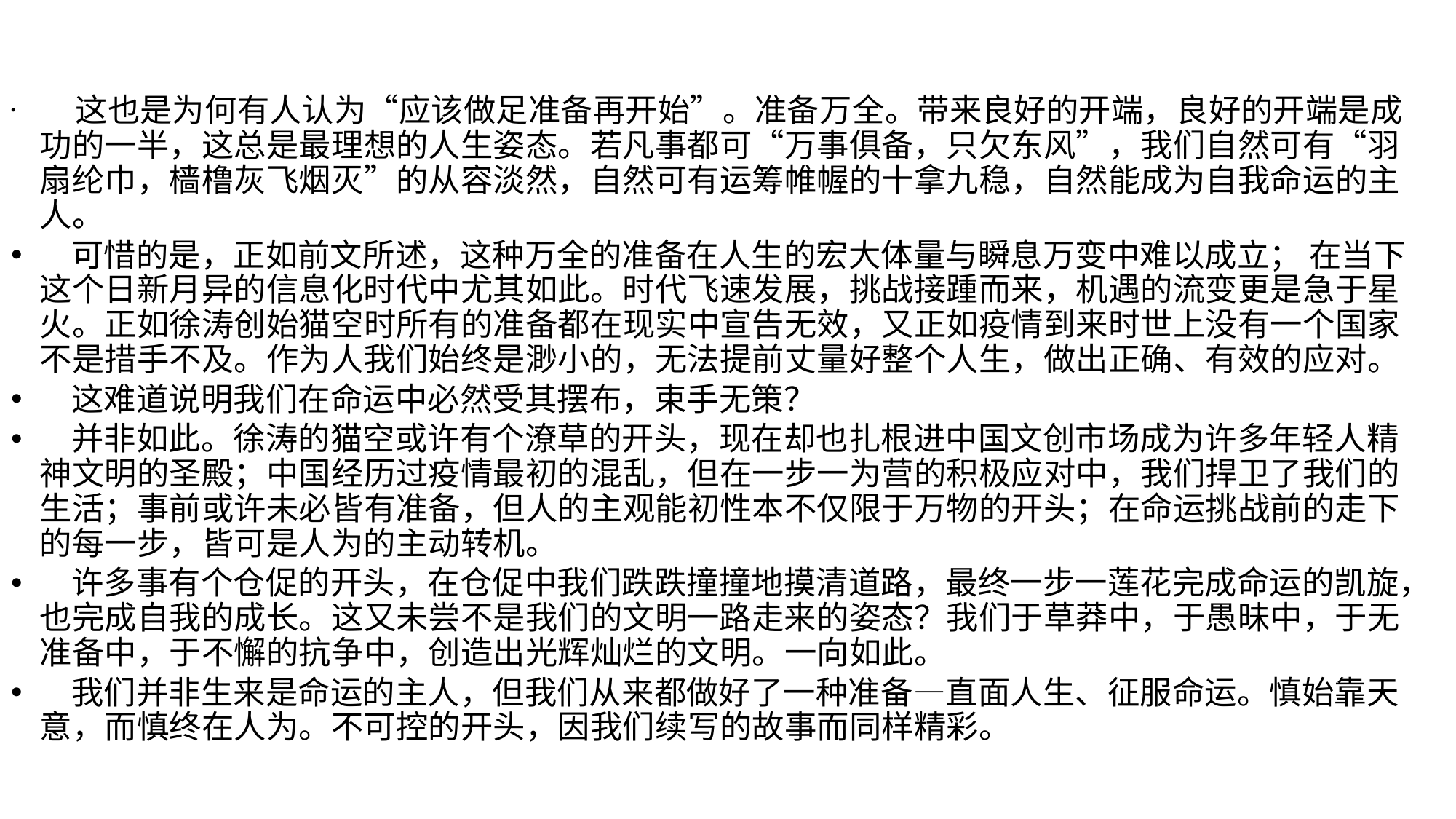

这也是为何有人认为“应该做足准备再开始”。准备万全。带来良好的开端，良好的开端是成功的一半，这总是最理想的人生姿态。若凡事都可“万事俱备，只欠东风”，我们自然可有“羽扇纶巾，樯橹灰飞烟灭”的从容淡然，自然可有运筹帷幄的十拿九稳，自然能成为自我命运的主人。
    可惜的是，正如前文所述，这种万全的准备在人生的宏大体量与瞬息万变中难以成立； 在当下这个日新月异的信息化时代中尤其如此。时代飞速发展，挑战接踵而来，机遇的流变更是急于星火。正如徐涛创始猫空时所有的准备都在现实中宣告无效，又正如疫情到来时世上没有一个国家不是措手不及。作为人我们始终是渺小的，无法提前丈量好整个人生，做出正确、有效的应对。
    这难道说明我们在命运中必然受其摆布，束手无策？
    并非如此。徐涛的猫空或许有个潦草的开头，现在却也扎根进中国文创市场成为许多年轻人精神文明的圣殿；中国经历过疫情最初的混乱，但在一步一为营的积极应对中，我们捍卫了我们的生活；事前或许未必皆有准备，但人的主观能初性本不仅限于万物的开头；在命运挑战前的走下的每一步，皆可是人为的主动转机。
    许多事有个仓促的开头，在仓促中我们跌跌撞撞地摸清道路，最终一步一莲花完成命运的凯旋，也完成自我的成长。这又未尝不是我们的文明一路走来的姿态？我们于草莽中，于愚昧中，于无准备中，于不懈的抗争中，创造出光辉灿烂的文明。一向如此。
    我们并非生来是命运的主人，但我们从来都做好了一种准备—直面人生、征服命运。慎始靠天意，而慎终在人为。不可控的开头，因我们续写的故事而同样精彩。